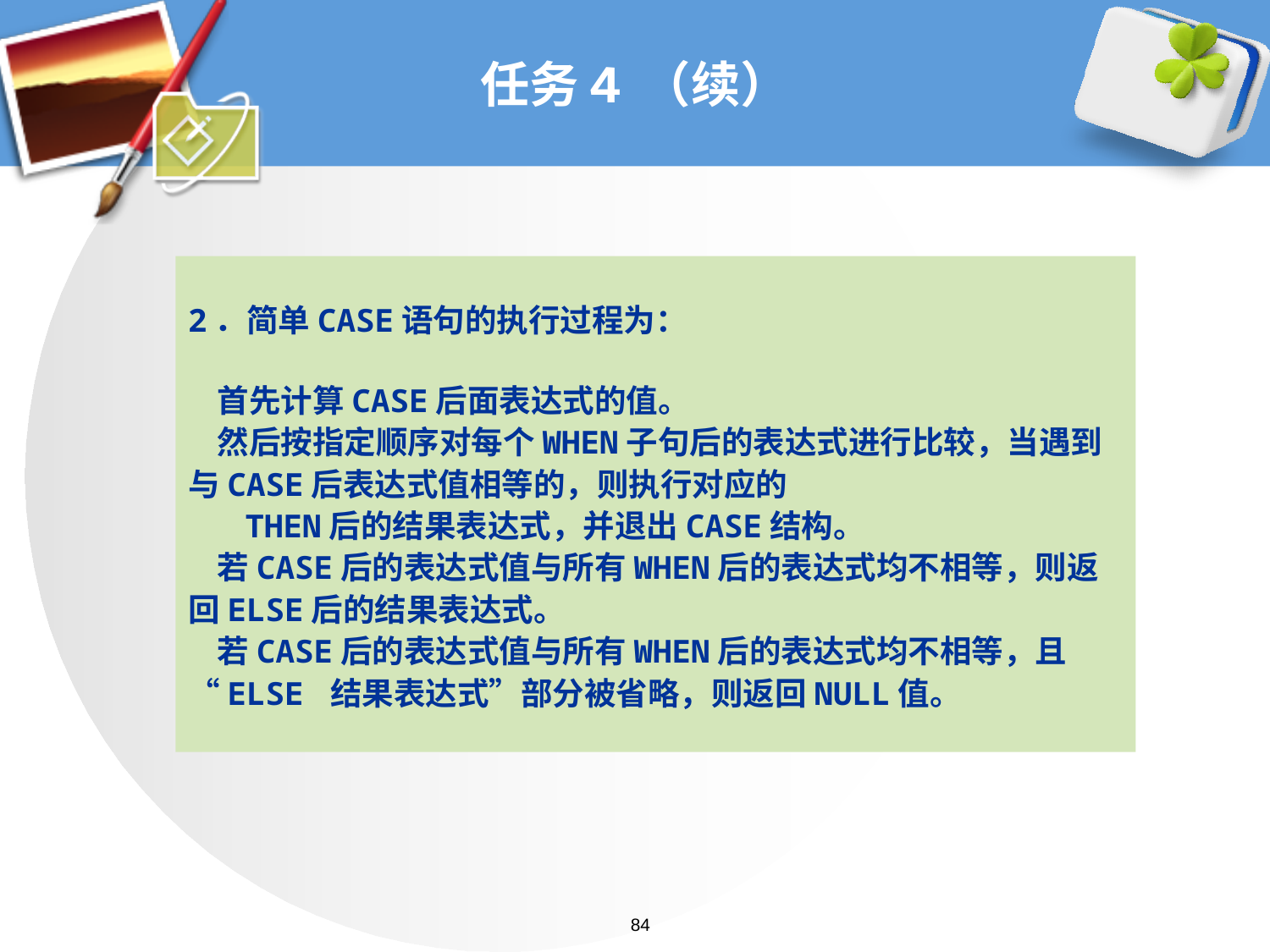

# 任务4 （续）

2．简单CASE语句的执行过程为：

   首先计算CASE后面表达式的值。
   然后按指定顺序对每个WHEN子句后的表达式进行比较，当遇到与CASE后表达式值相等的，则执行对应的
   THEN后的结果表达式，并退出CASE结构。
   若CASE后的表达式值与所有WHEN后的表达式均不相等，则返回ELSE后的结果表达式。
   若CASE后的表达式值与所有WHEN后的表达式均不相等，且“ELSE 结果表达式”部分被省略，则返回NULL值。

84